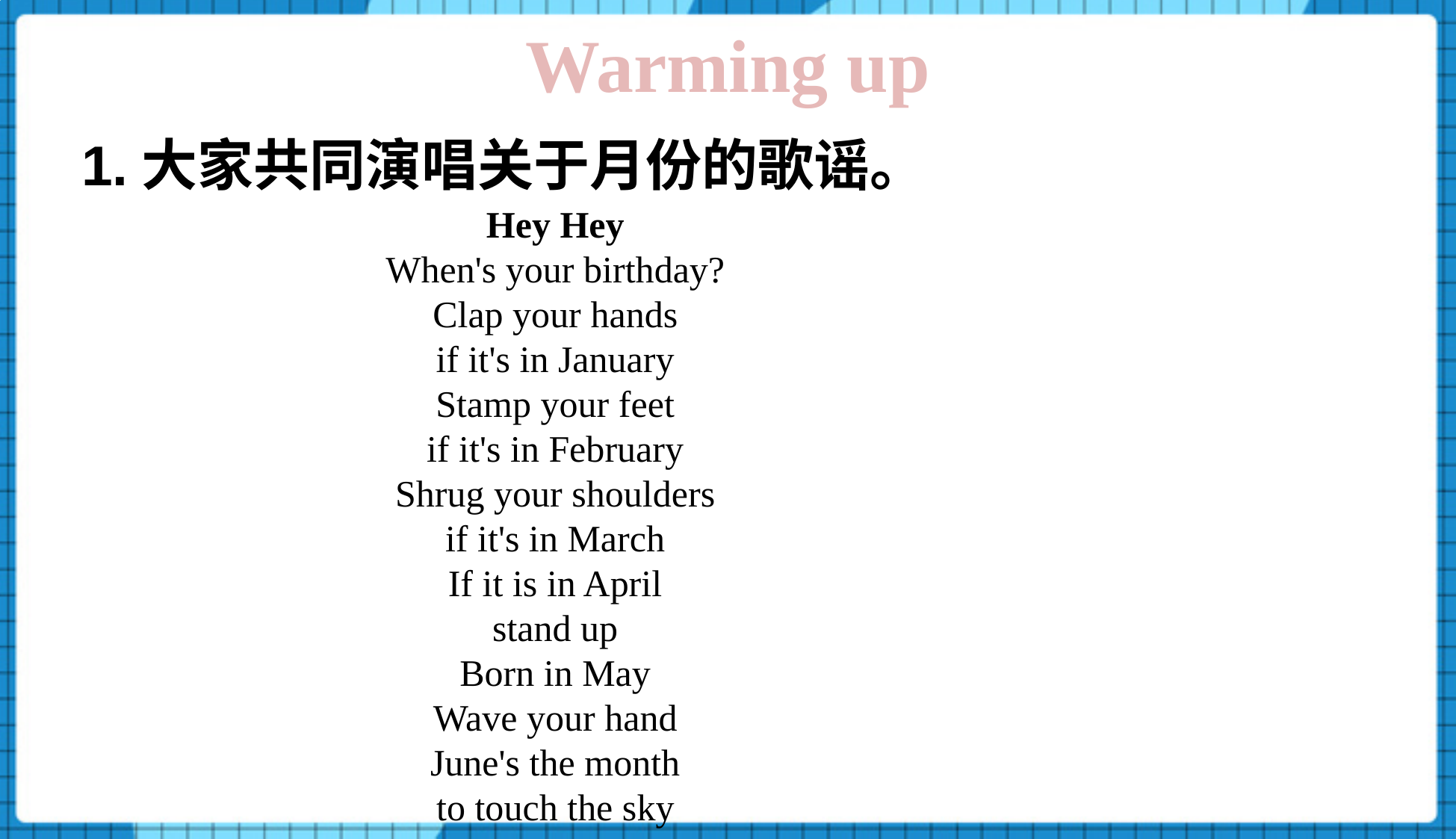

Warming up
1.大家共同演唱关于月份的歌谣。
Hey Hey
When's your birthday?
Clap your hands
if it's in January
Stamp your feet
if it's in February
Shrug your shoulders
if it's in March
If it is in April
stand up
Born in May
Wave your hand
June's the month
to touch the sky